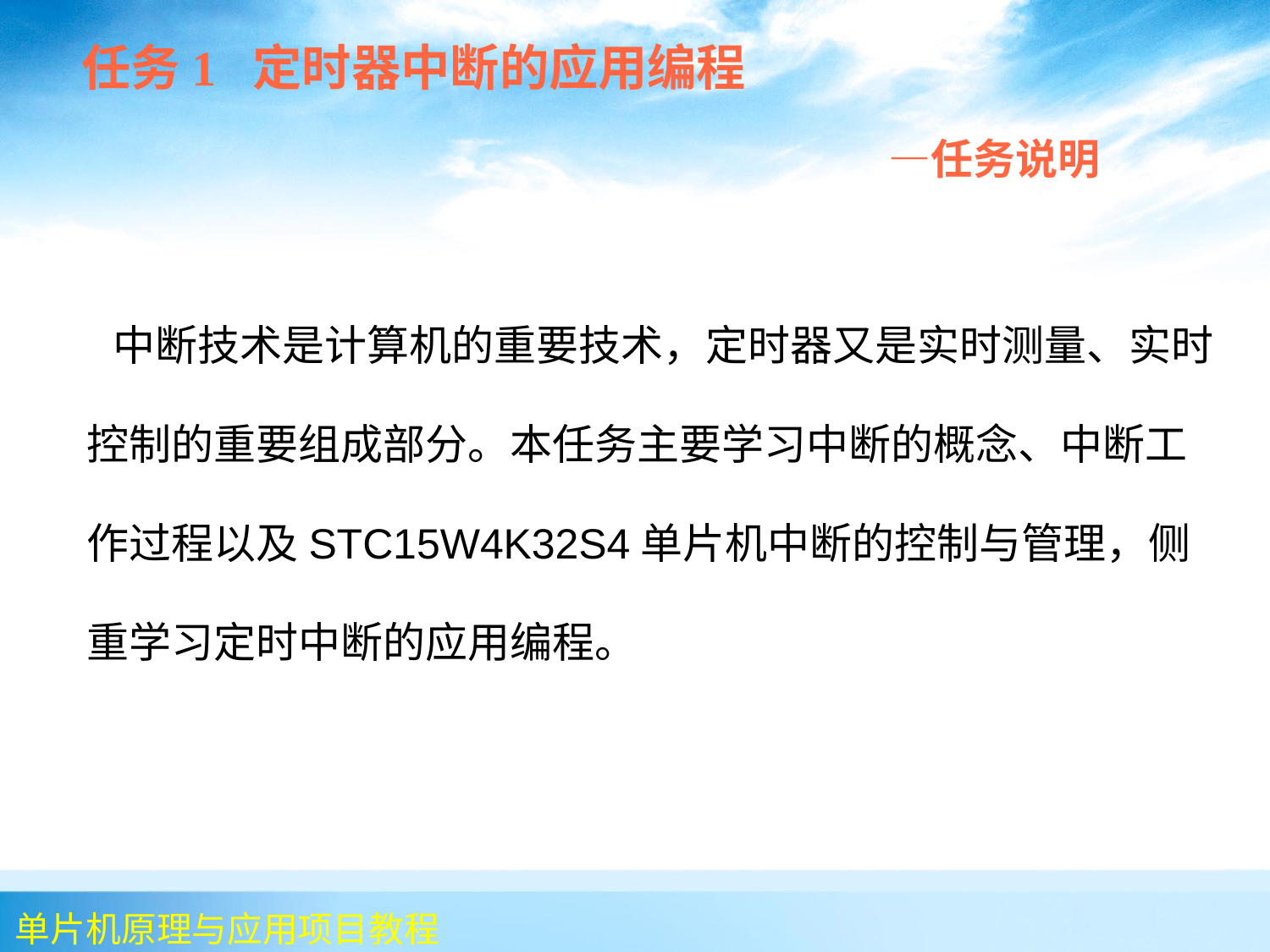

任务1  定时器中断的应用编程
                                                                            —任务说明
      中断技术是计算机的重要技术，定时器又是实时测量、实时控制的重要组成部分。本任务主要学习中断的概念、中断工作过程以及STC15W4K32S4单片机中断的控制与管理，侧重学习定时中断的应用编程。